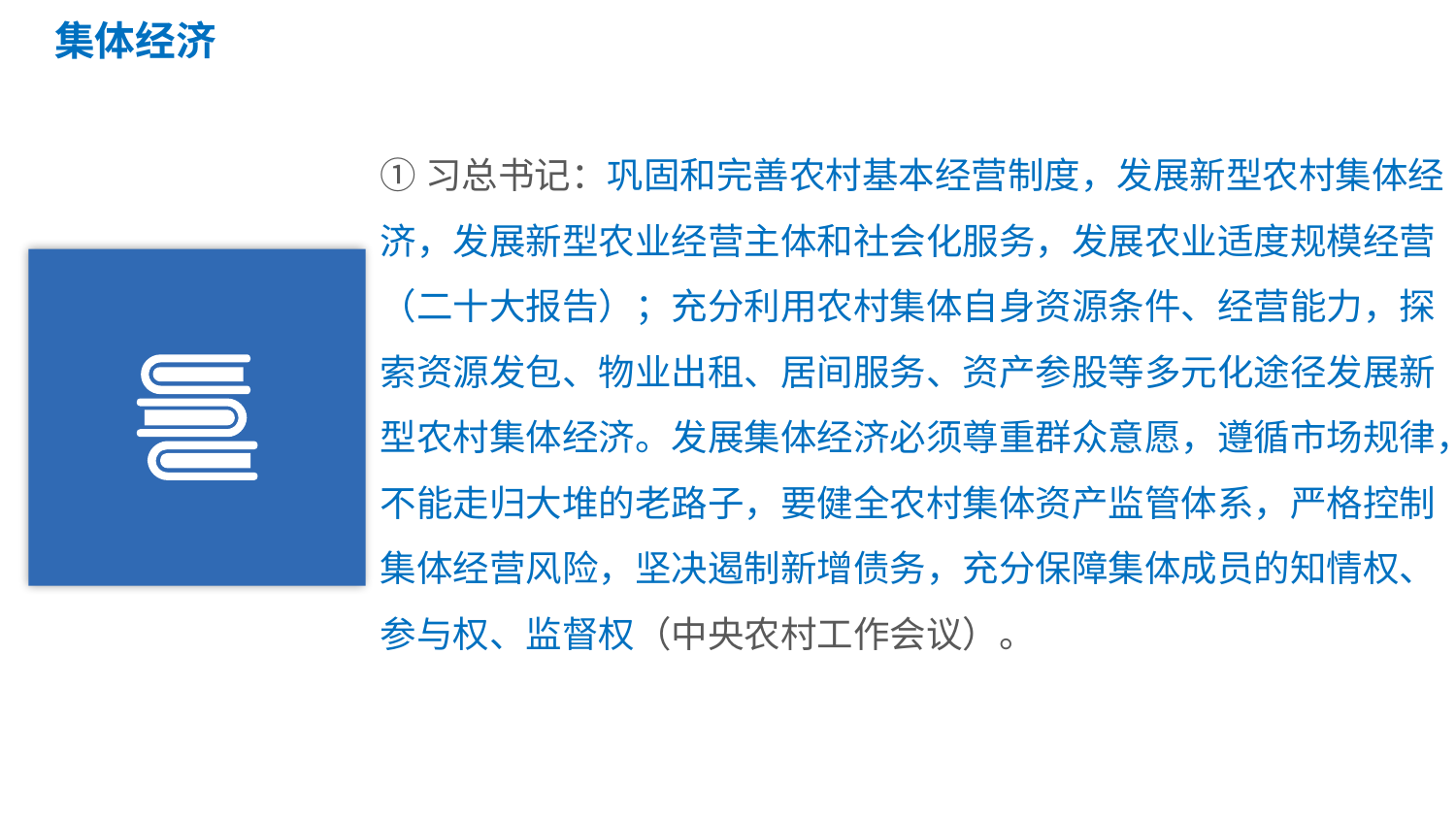

集体经济

# ①习总书记：巩固和完善农村基本经营制度，发展新型农村集体经济，发展新型农业经营主体和社会化服务，发展农业适度规模经营（二十大报告）；充分利用农村集体自身资源条件、经营能力，探索资源发包、物业出租、居间服务、资产参股等多元化途径发展新型农村集体经济。发展集体经济必须尊重群众意愿，遵循市场规律，不能走归大堆的老路子，要健全农村集体资产监管体系，严格控制集体经营风险，坚决遏制新增债务，充分保障集体成员的知情权、参与权、监督权（中央农村工作会议）。